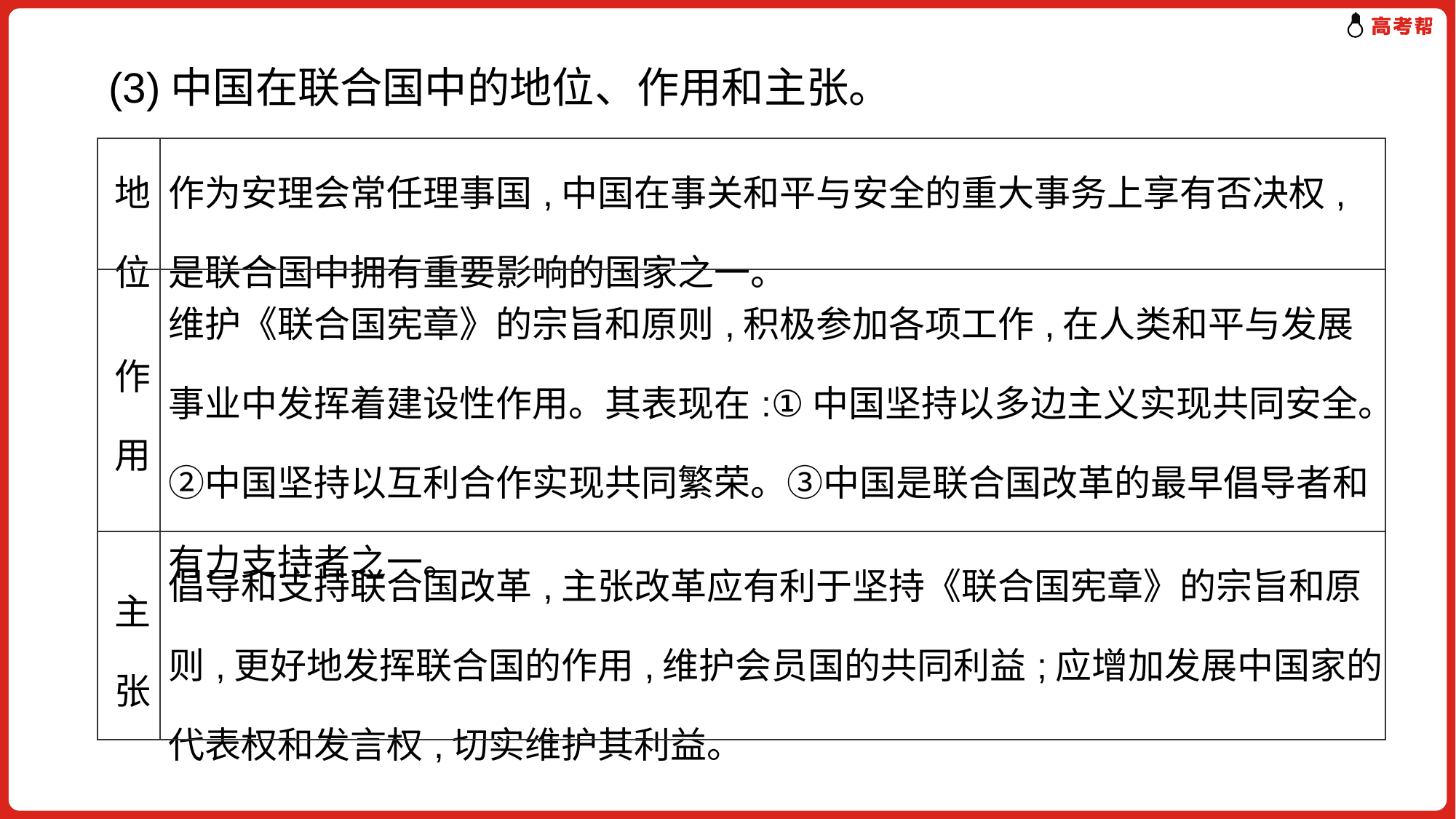

(3)中国在联合国中的地位、作用和主张。
| 地位 | 作为安理会常任理事国,中国在事关和平与安全的重大事务上享有否决权,是联合国中拥有重要影响的国家之一。 |
| --- | --- |
| 作用 | 维护《联合国宪章》的宗旨和原则,积极参加各项工作,在人类和平与发展事业中发挥着建设性作用。其表现在:①中国坚持以多边主义实现共同安全。②中国坚持以互利合作实现共同繁荣。③中国是联合国改革的最早倡导者和有力支持者之一。 |
| 主张 | 倡导和支持联合国改革,主张改革应有利于坚持《联合国宪章》的宗旨和原则,更好地发挥联合国的作用,维护会员国的共同利益;应增加发展中国家的代表权和发言权,切实维护其利益。 |
| --- | --- |